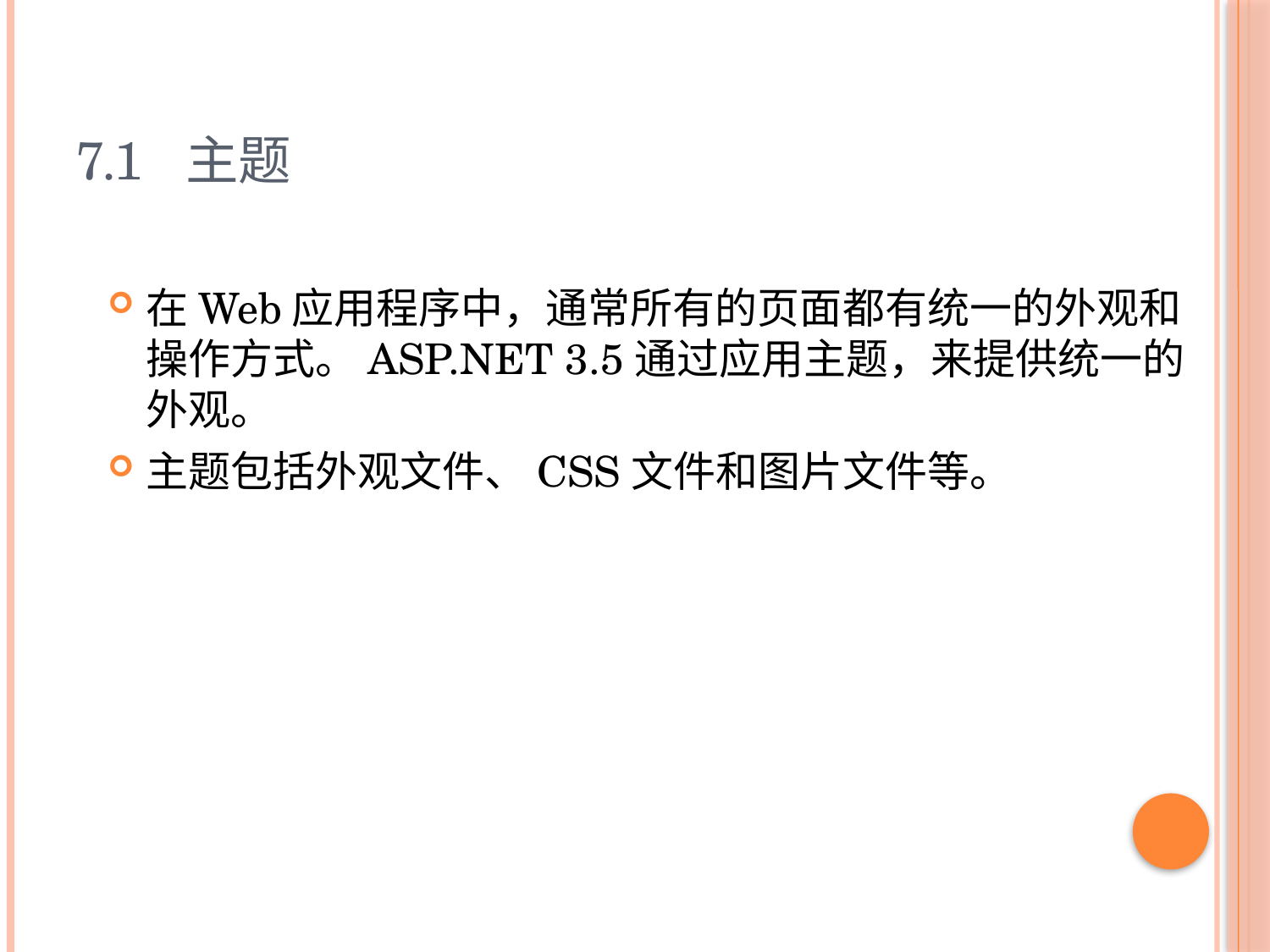

# 7.1  主题
在Web应用程序中，通常所有的页面都有统一的外观和操作方式。ASP.NET 3.5通过应用主题，来提供统一的外观。
主题包括外观文件、CSS文件和图片文件等。

2